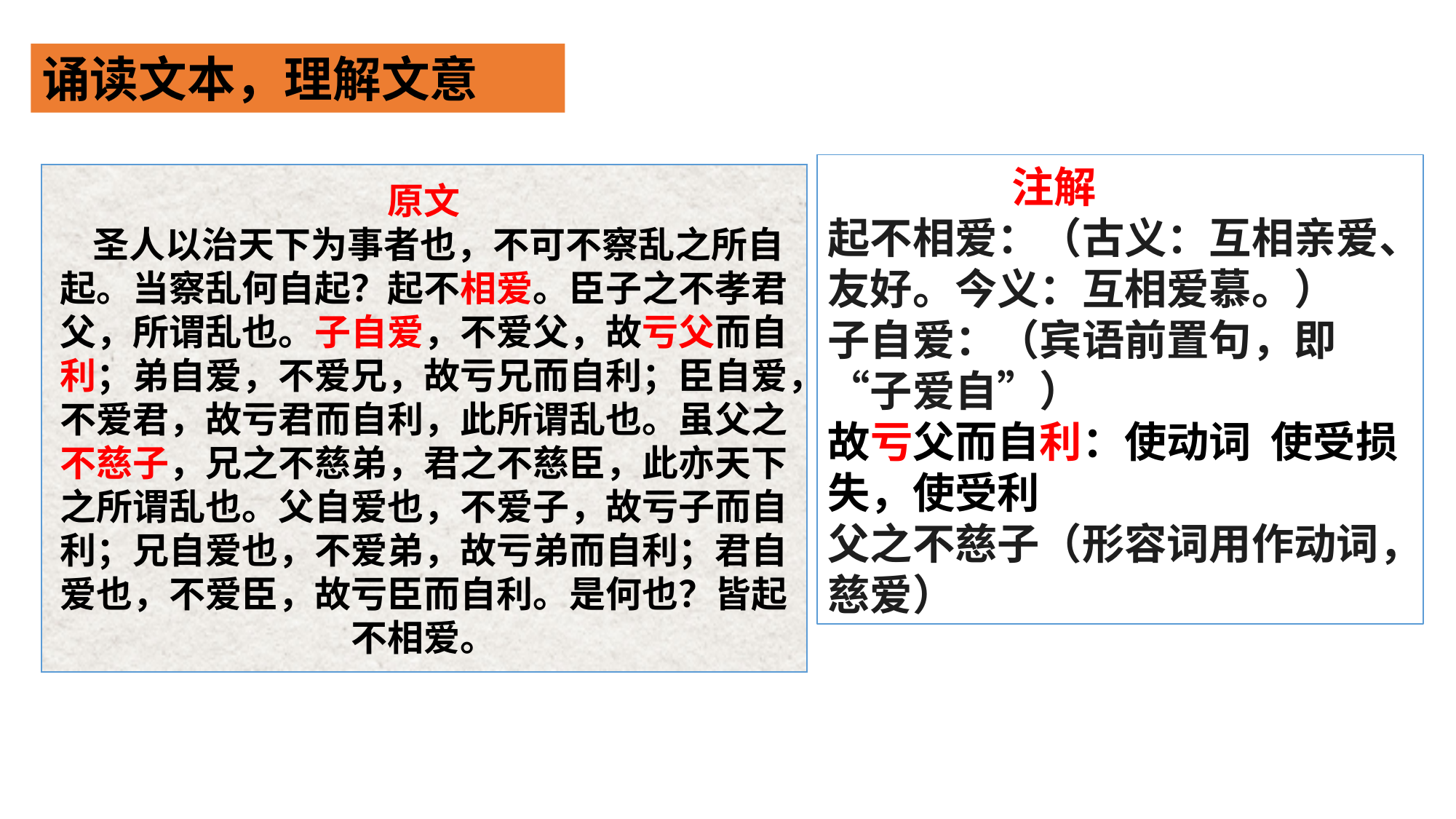

诵读文本，理解文意
                  注解
起不相爱：（古义：互相亲爱、友好。今义：互相爱慕。）
子自爱：（宾语前置句，即“子爱自”）
故亏父而自利：使动词  使受损失，使受利
父之不慈子（形容词用作动词，慈爱）
原文
  圣人以治天下为事者也，不可不察乱之所自起。当察乱何自起？起不相爱。臣子之不孝君父，所谓乱也。子自爱，不爱父，故亏父而自利；弟自爱，不爱兄，故亏兄而自利；臣自爱，不爱君，故亏君而自利，此所谓乱也。虽父之不慈子，兄之不慈弟，君之不慈臣，此亦天下之所谓乱也。父自爱也，不爱子，故亏子而自利；兄自爱也，不爱弟，故亏弟而自利；君自爱也，不爱臣，故亏臣而自利。是何也？皆起不相爱。